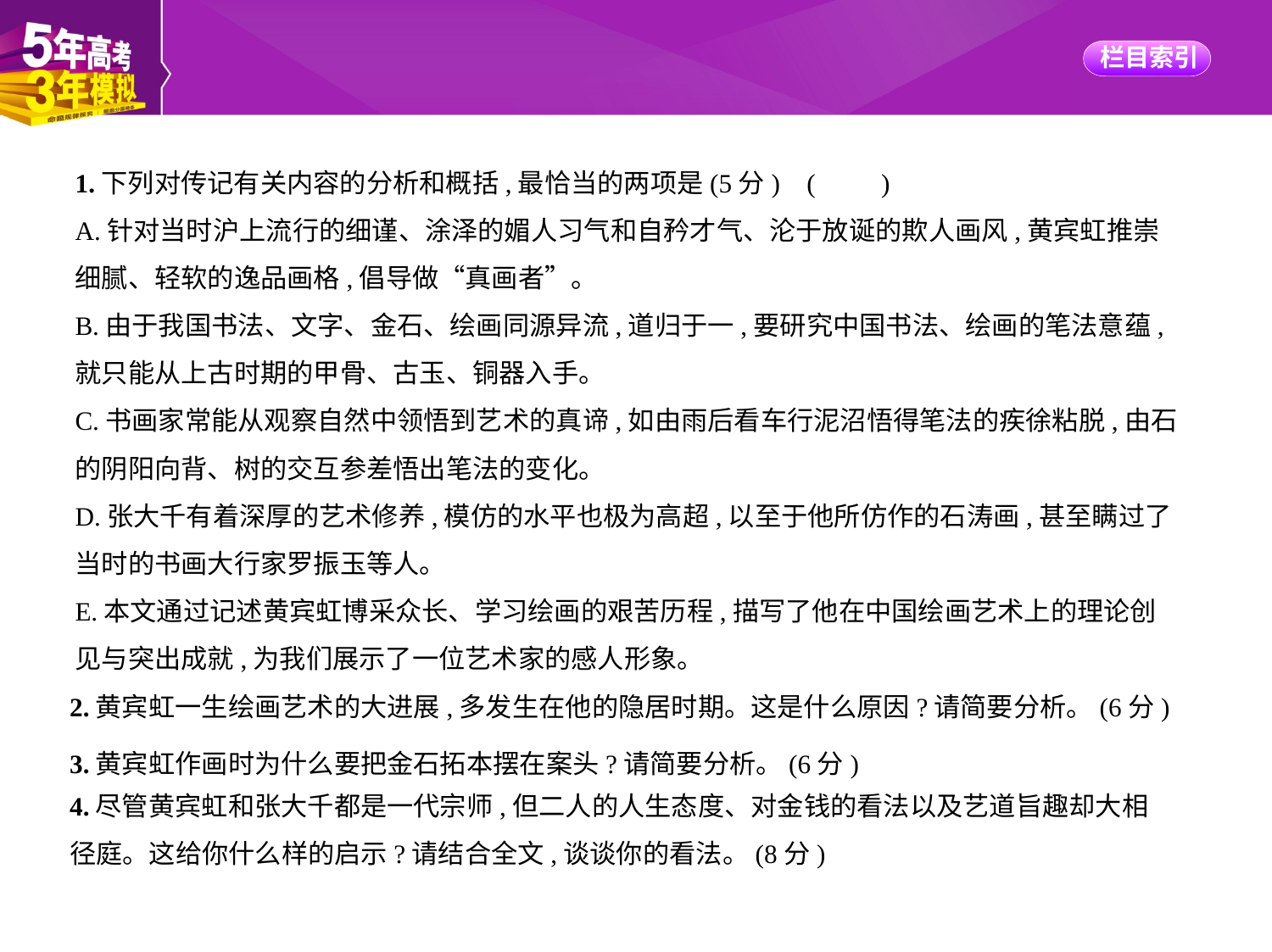

1.下列对传记有关内容的分析和概括,最恰当的两项是(5分) (　　)
A.针对当时沪上流行的细谨、涂泽的媚人习气和自矜才气、沦于放诞的欺人画风,黄宾虹推崇
细腻、轻软的逸品画格,倡导做“真画者”。
B.由于我国书法、文字、金石、绘画同源异流,道归于一,要研究中国书法、绘画的笔法意蕴,
就只能从上古时期的甲骨、古玉、铜器入手。
C.书画家常能从观察自然中领悟到艺术的真谛,如由雨后看车行泥沼悟得笔法的疾徐粘脱,由石
的阴阳向背、树的交互参差悟出笔法的变化。
D.张大千有着深厚的艺术修养,模仿的水平也极为高超,以至于他所仿作的石涛画,甚至瞒过了
当时的书画大行家罗振玉等人。
E.本文通过记述黄宾虹博采众长、学习绘画的艰苦历程,描写了他在中国绘画艺术上的理论创
见与突出成就,为我们展示了一位艺术家的感人形象。
2.黄宾虹一生绘画艺术的大进展,多发生在他的隐居时期。这是什么原因?请简要分析。(6分)
3.黄宾虹作画时为什么要把金石拓本摆在案头?请简要分析。(6分)
4.尽管黄宾虹和张大千都是一代宗师,但二人的人生态度、对金钱的看法以及艺道旨趣却大相
径庭。这给你什么样的启示?请结合全文,谈谈你的看法。(8分)